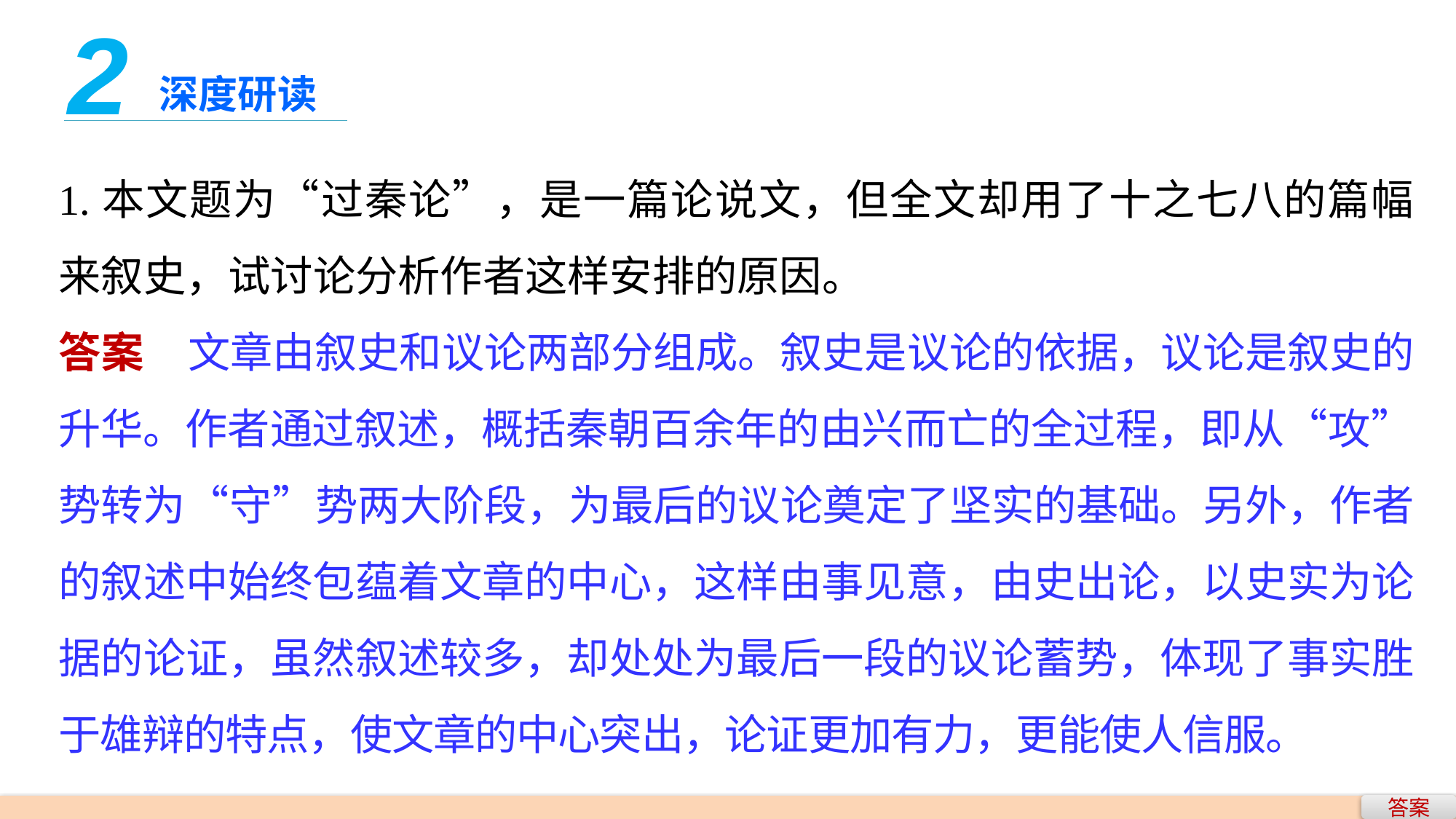

2
深度研读
1.本文题为“过秦论”，是一篇论说文，但全文却用了十之七八的篇幅来叙史，试讨论分析作者这样安排的原因。
答案　文章由叙史和议论两部分组成。叙史是议论的依据，议论是叙史的升华。作者通过叙述，概括秦朝百余年的由兴而亡的全过程，即从“攻”势转为“守”势两大阶段，为最后的议论奠定了坚实的基础。另外，作者的叙述中始终包蕴着文章的中心，这样由事见意，由史出论，以史实为论据的论证，虽然叙述较多，却处处为最后一段的议论蓄势，体现了事实胜于雄辩的特点，使文章的中心突出，论证更加有力，更能使人信服。
答案